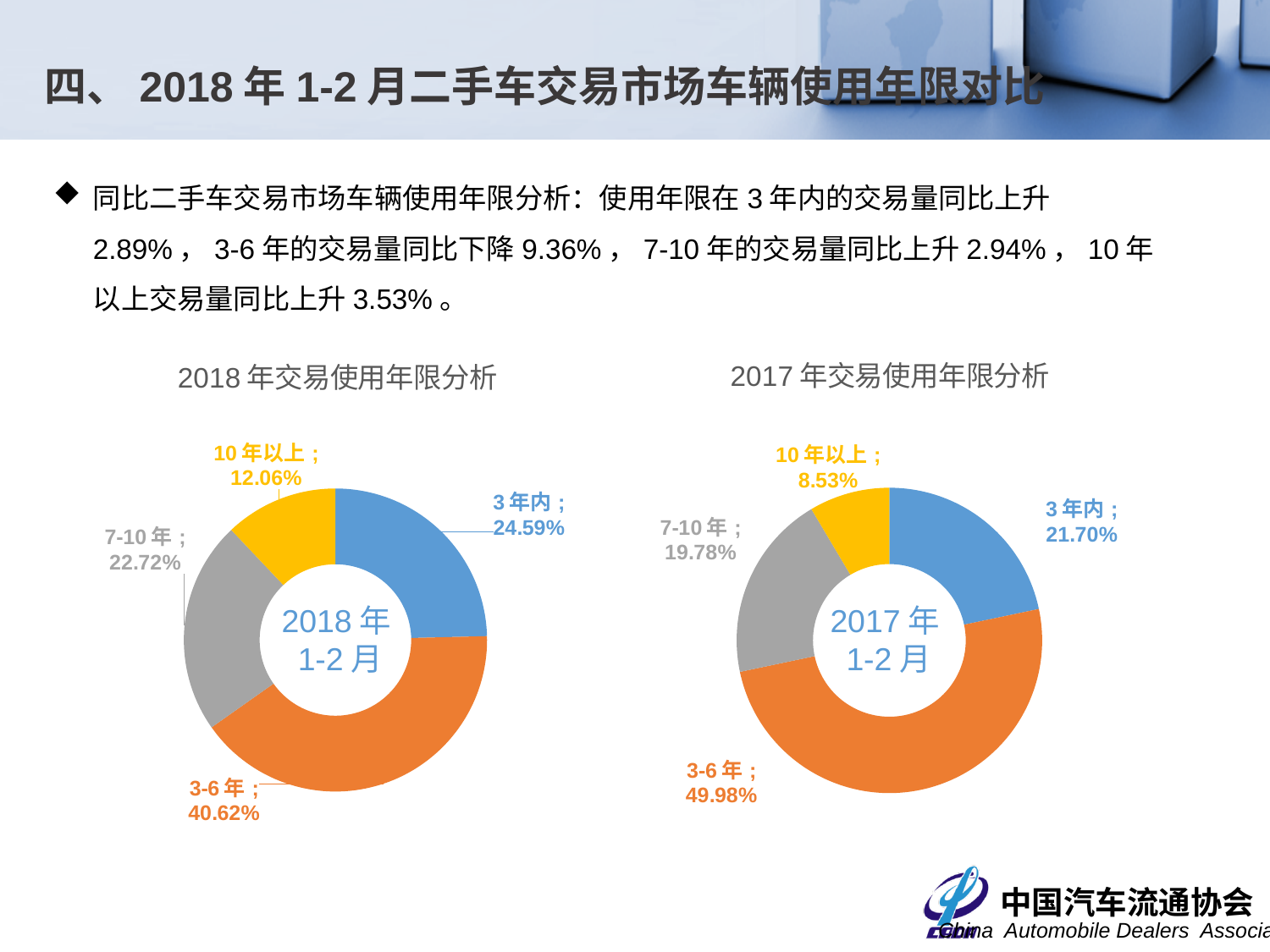

四、2018年1-2月二手车交易市场车辆使用年限对比
同比二手车交易市场车辆使用年限分析：使用年限在3年内的交易量同比上升2.89%，3-6年的交易量同比下降9.36%，7-10年的交易量同比上升2.94%，10年以上交易量同比上升3.53%。

### Chart: 2017年交易使用年限分析

| Category | 交易数量 |
|---|---|
| 3年内 | 0.21704202515374169 |
| 3-6年 | 0.49984896069180107 |
| 7-10年 | 0.19782000905651556 |
| 10年以上 | 0.08528900509794184 |

### Chart: 2018年交易使用年限分析

| Category | 交易数量 |
|---|---|
| 3年内 | 0.24594548512428138 |
| 3-6年 | 0.4062384291838306 |
| 7-10年 | 0.22721223916164493 |
| 10年以上 | 0.1206038465302433 |
2018年1-2月
2017年1-2月